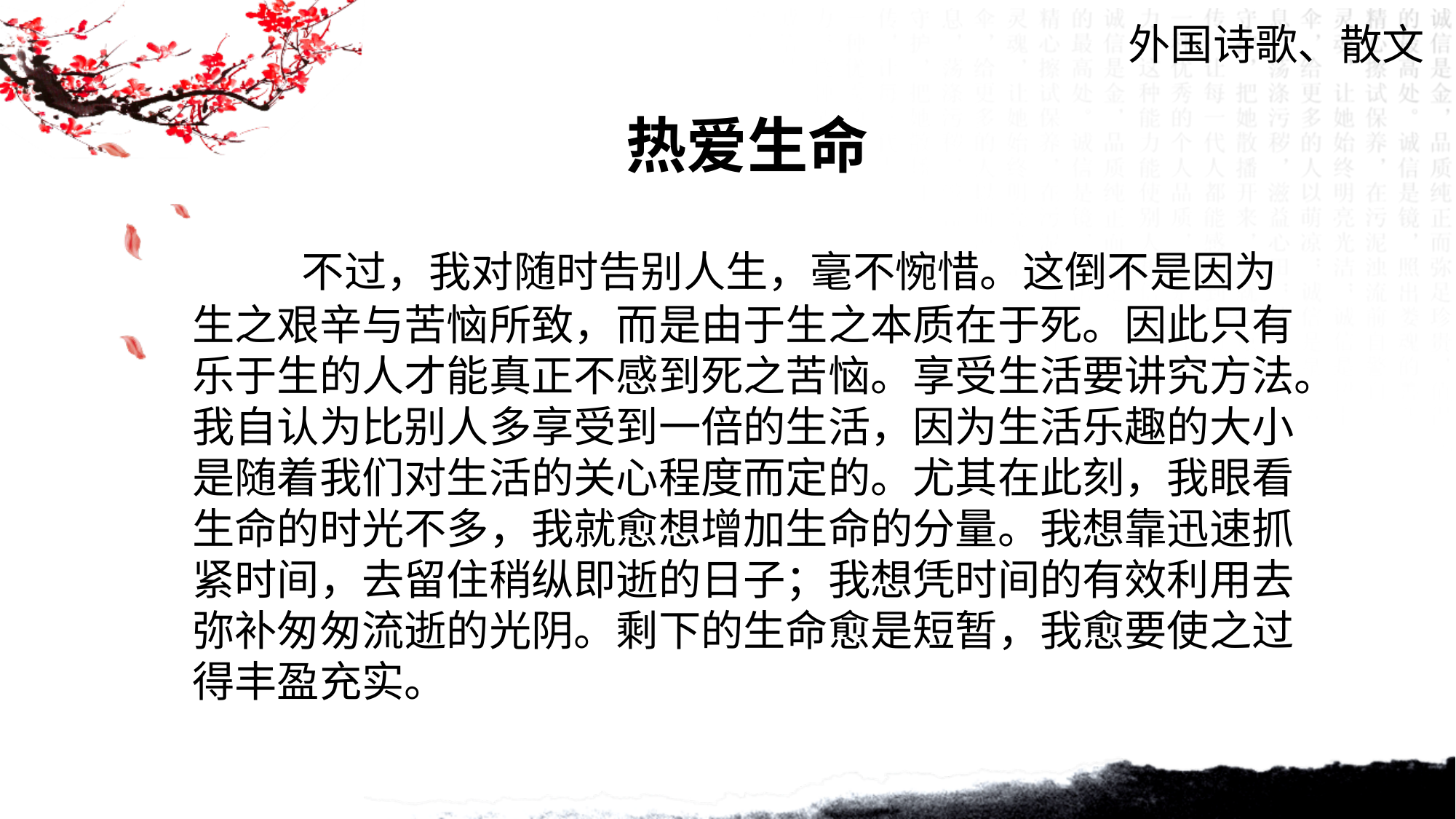

外国诗歌、散文
热爱生命
          不过，我对随时告别人生，毫不惋惜。这倒不是因为生之艰辛与苦恼所致，而是由于生之本质在于死。因此只有乐于生的人才能真正不感到死之苦恼。享受生活要讲究方法。我自认为比别人多享受到一倍的生活，因为生活乐趣的大小是随着我们对生活的关心程度而定的。尤其在此刻，我眼看生命的时光不多，我就愈想增加生命的分量。我想靠迅速抓紧时间，去留住稍纵即逝的日子；我想凭时间的有效利用去弥补匆匆流逝的光阴。剩下的生命愈是短暂，我愈要使之过得丰盈充实。